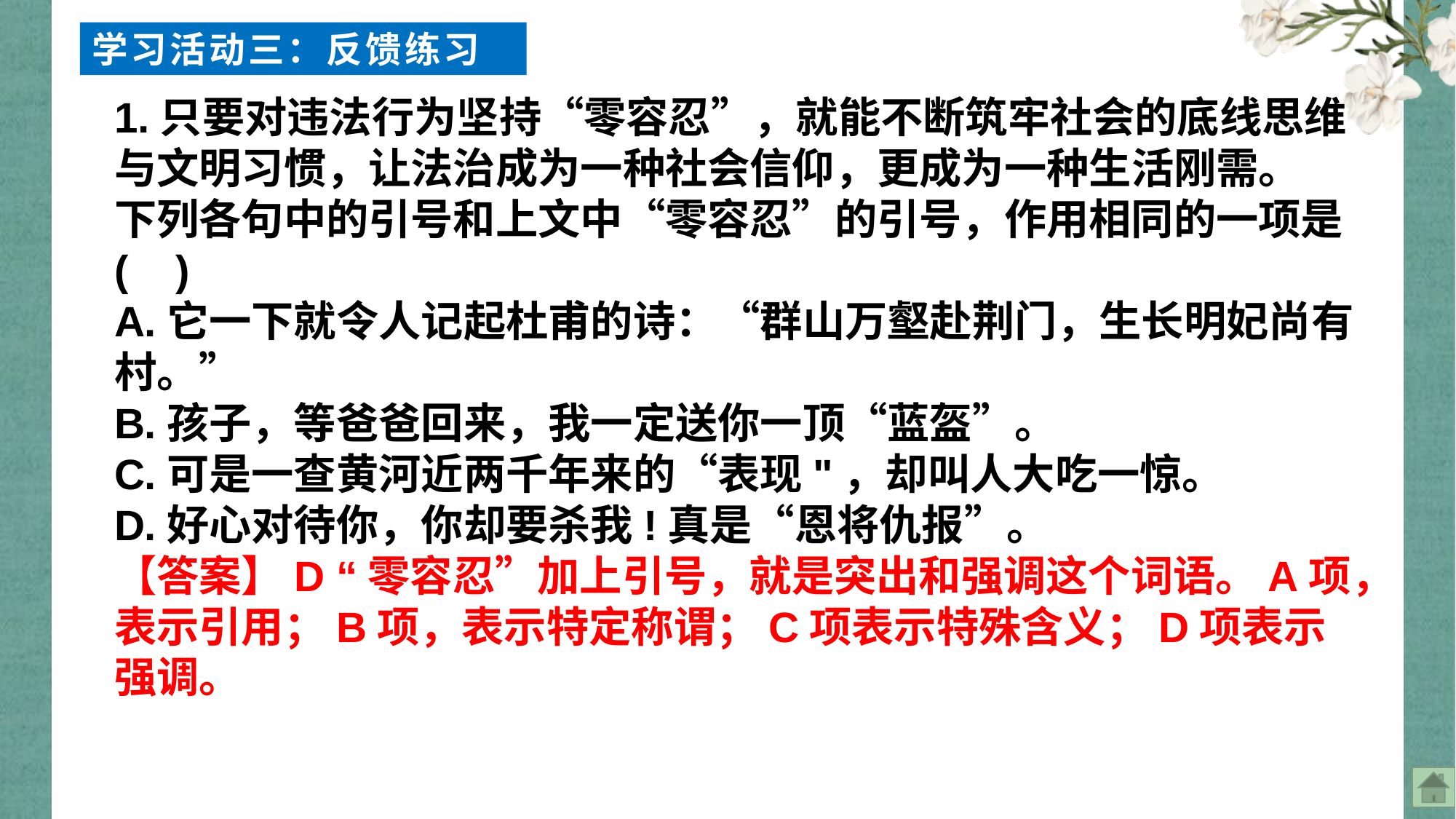

学习活动三：反馈练习
1.只要对违法行为坚持“零容忍”，就能不断筑牢社会的底线思维与文明习惯，让法治成为一种社会信仰，更成为一种生活刚需。
下列各句中的引号和上文中“零容忍”的引号，作用相同的一项是(    )
A.它一下就令人记起杜甫的诗：“群山万壑赴荆门，生长明妃尚有村。”
B.孩子，等爸爸回来，我一定送你一顶“蓝盔”。
C.可是一查黄河近两千年来的“表现"，却叫人大吃一惊。
D.好心对待你，你却要杀我!真是“恩将仇报”。
【答案】D “零容忍”加上引号，就是突出和强调这个词语。A项，表示引用；B项，表示特定称谓；C项表示特殊含义；D项表示强调。